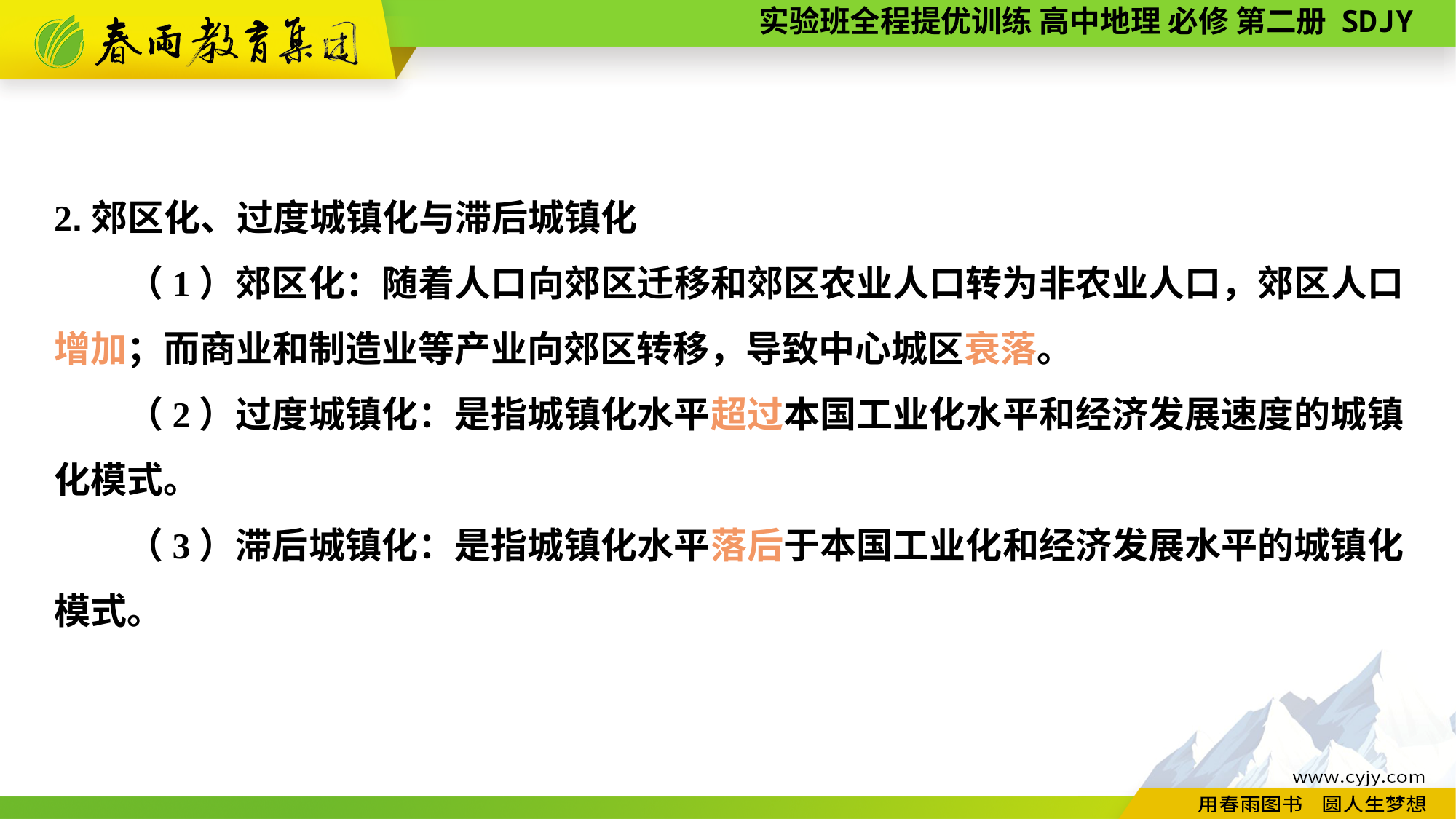

2.郊区化、过度城镇化与滞后城镇化
　　（1）郊区化：随着人口向郊区迁移和郊区农业人口转为非农业人口，郊区人口增加；而商业和制造业等产业向郊区转移，导致中心城区衰落。
　　（2）过度城镇化：是指城镇化水平超过本国工业化水平和经济发展速度的城镇化模式。
　　（3）滞后城镇化：是指城镇化水平落后于本国工业化和经济发展水平的城镇化模式。